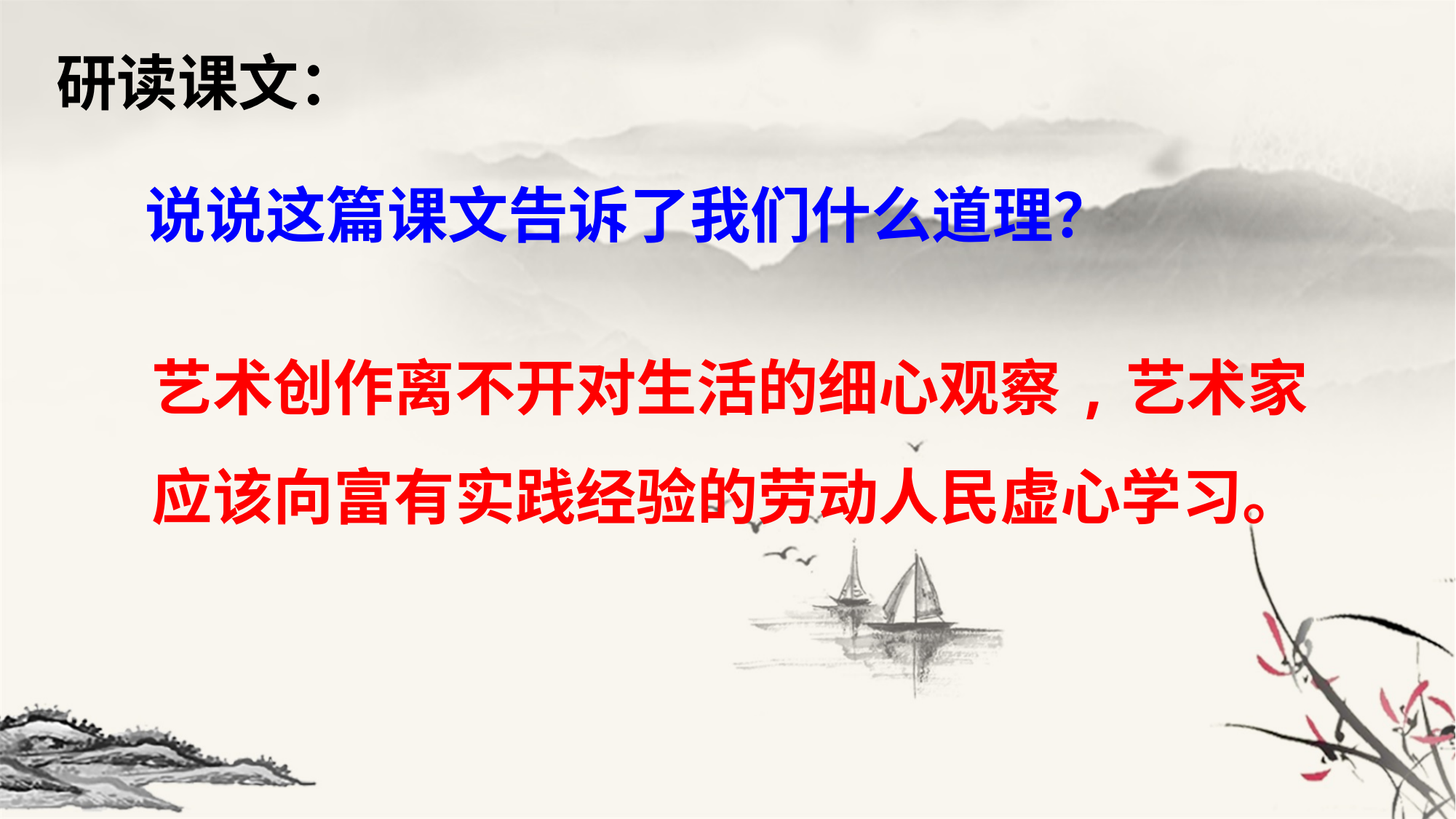

研读课文：
说说这篇课文告诉了我们什么道理？

艺术创作离不开对生活的细心观察,艺术家应该向富有实践经验的劳动人民虚心学习。